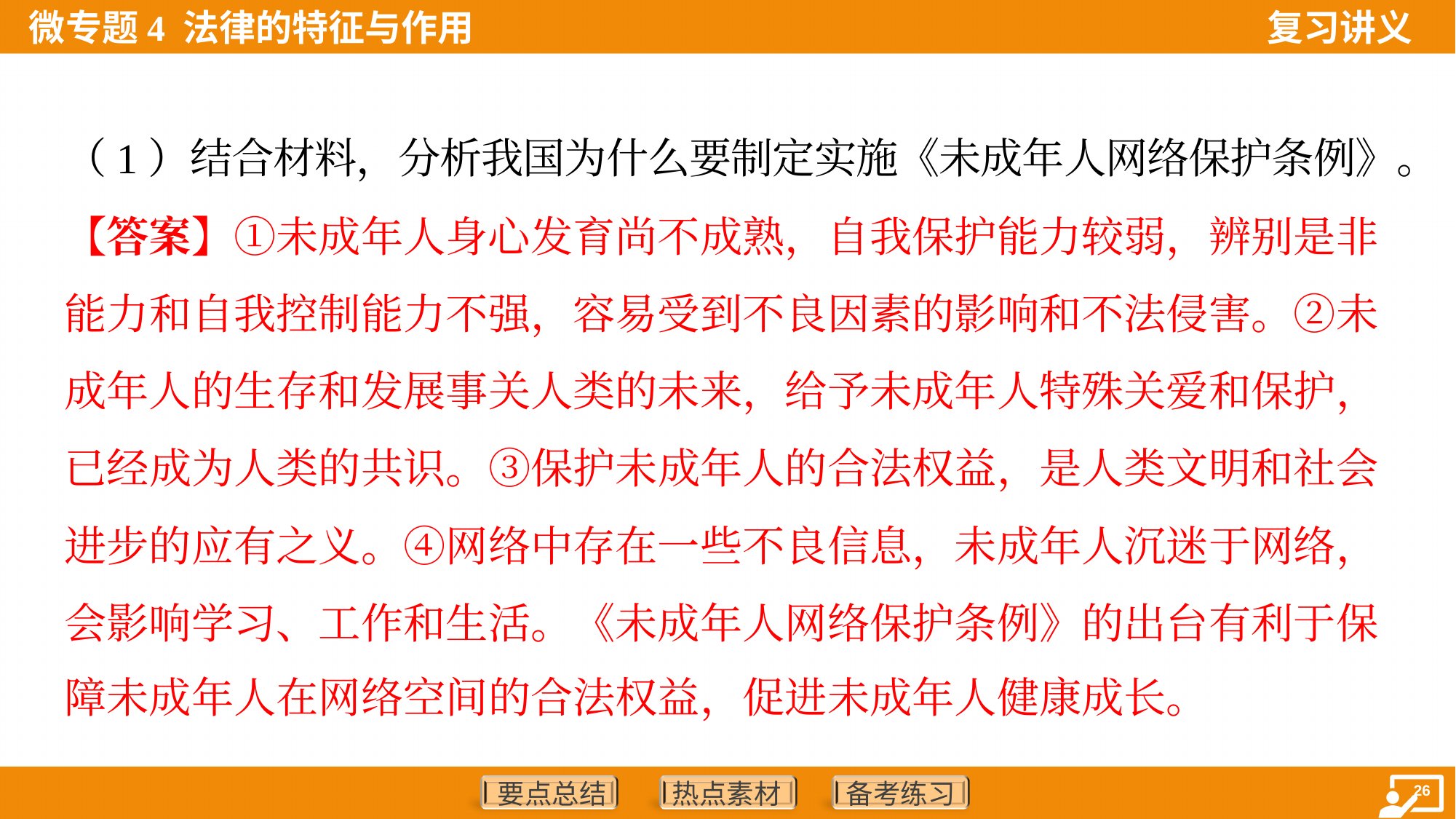

（1）结合材料，分析我国为什么要制定实施《未成年人网络保护条例》。
【答案】①未成年人身心发育尚不成熟，自我保护能力较弱，辨别是非
能力和自我控制能力不强，容易受到不良因素的影响和不法侵害。②未
成年人的生存和发展事关人类的未来，给予未成年人特殊关爱和保护，
已经成为人类的共识。③保护未成年人的合法权益，是人类文明和社会
进步的应有之义。④网络中存在一些不良信息，未成年人沉迷于网络，
会影响学习、工作和生活。《未成年人网络保护条例》的出台有利于保
障未成年人在网络空间的合法权益，促进未成年人健康成长。